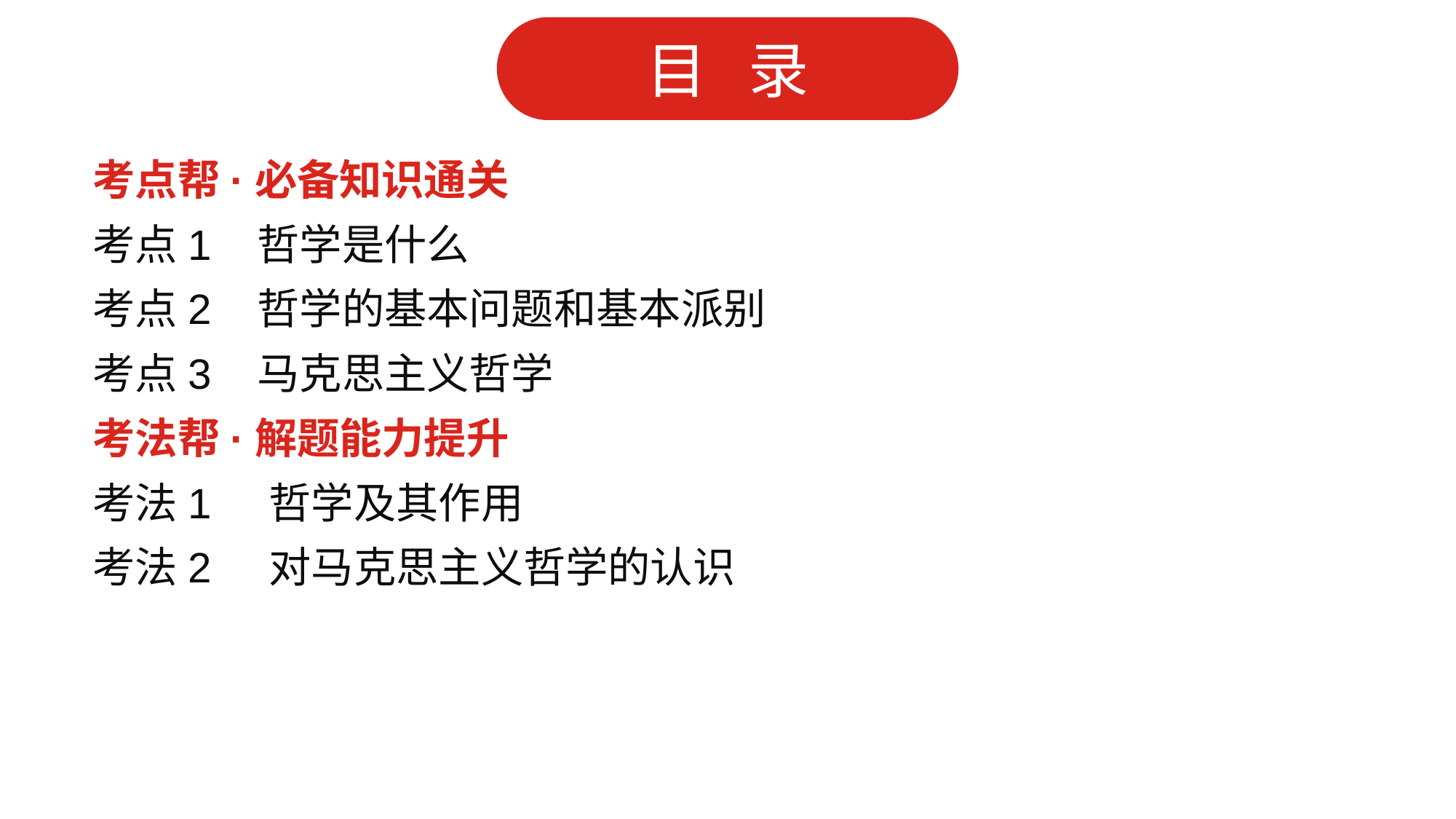

考点帮·必备知识通关
考点1   哲学是什么
考点2   哲学的基本问题和基本派别
考点3   马克思主义哲学
考法帮·解题能力提升
考法1    哲学及其作用
考法2    对马克思主义哲学的认识